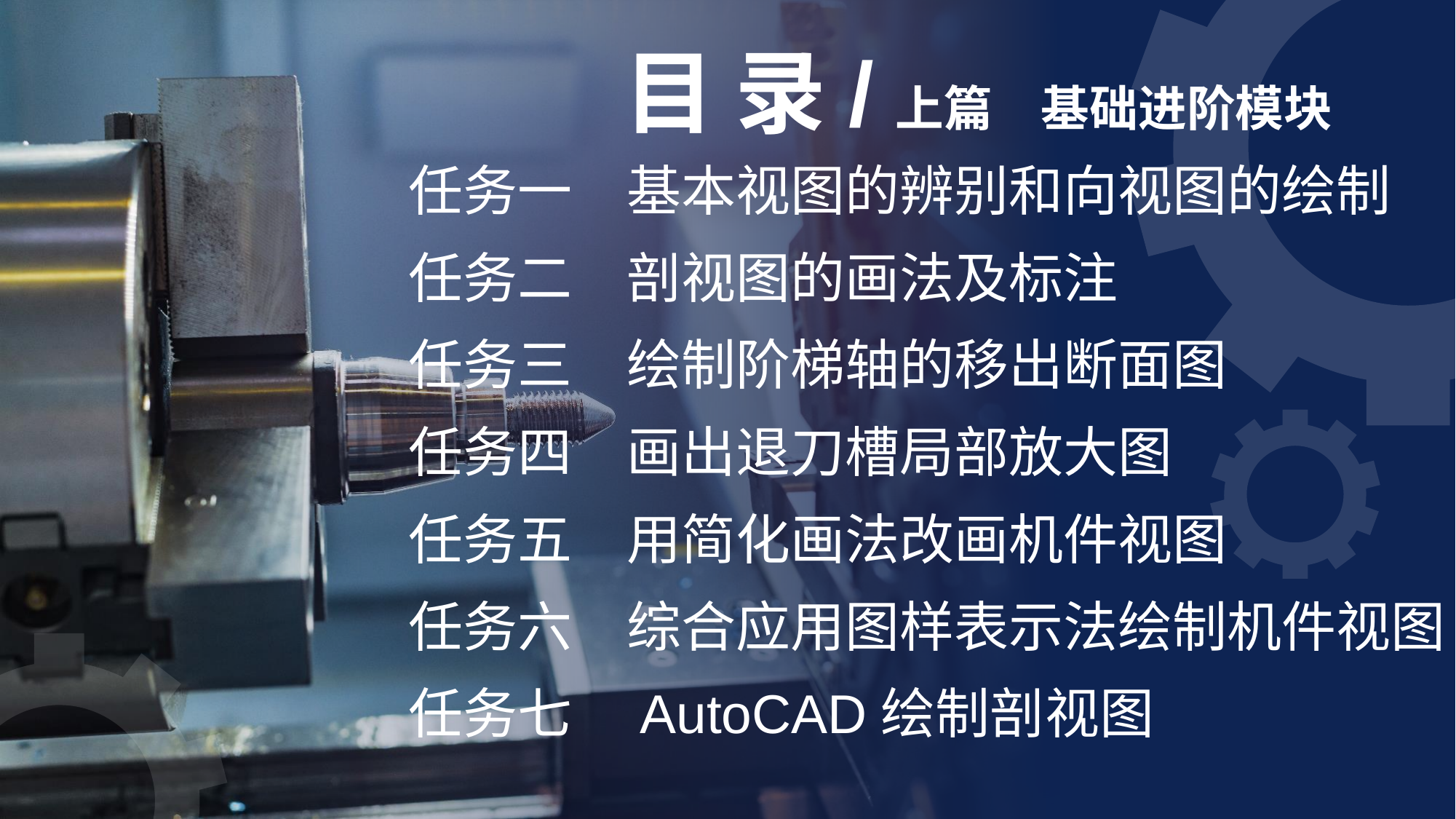

目 录/上篇　基础进阶模块
任务一　基本视图的辨别和向视图的绘制
任务二　剖视图的画法及标注
任务三　绘制阶梯轴的移出断面图
任务四　画出退刀槽局部放大图
任务五　用简化画法改画机件视图
任务六　综合应用图样表示法绘制机件视图
任务七　AutoCAD绘制剖视图